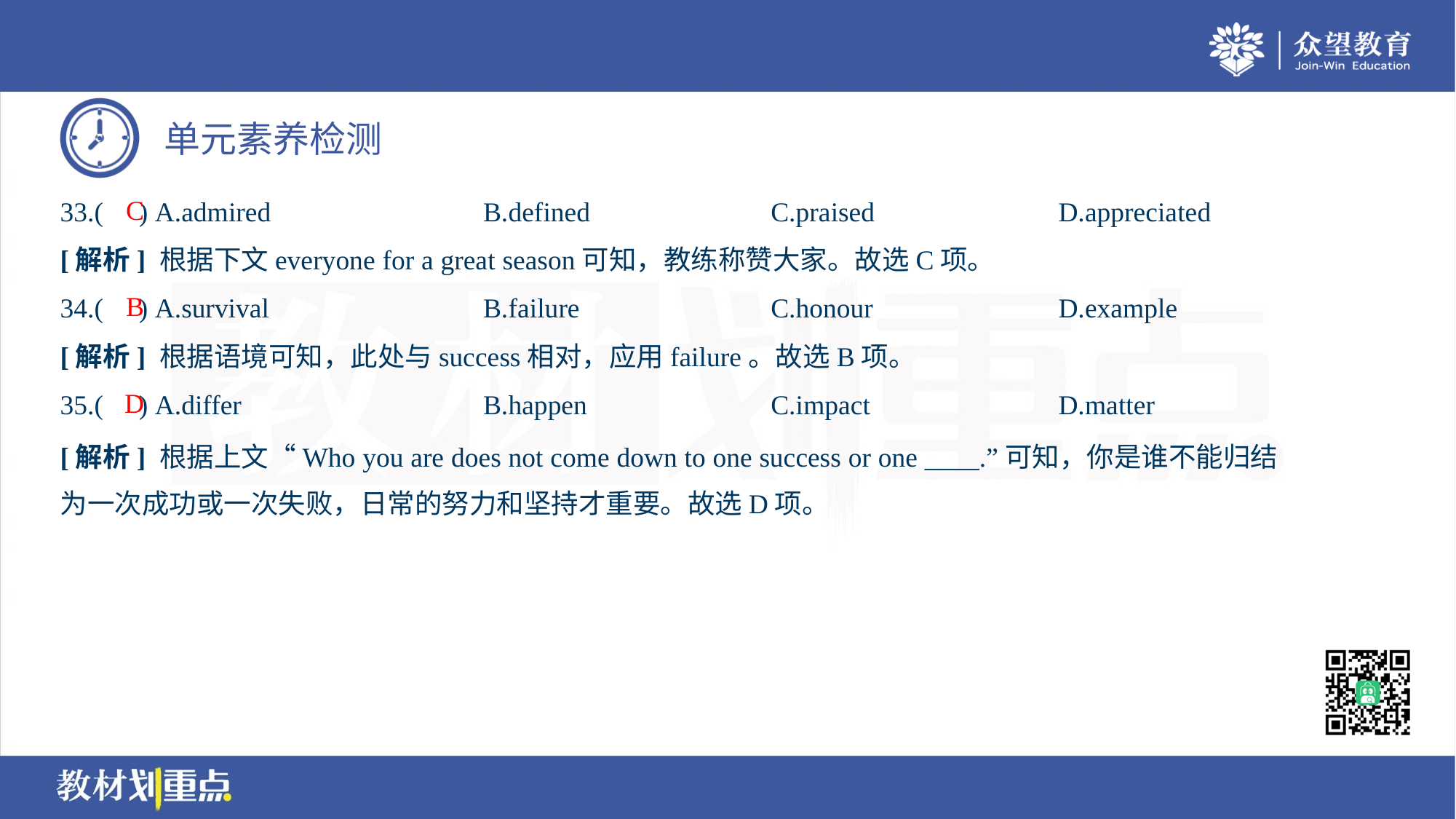

C
33.(     ) A.admired	B.defined	C.praised	D.appreciated
[解析] 根据下文everyone for a great season可知，教练称赞大家。故选C项。
B
34.(     ) A.survival	B.failure	C.honour	D.example
[解析] 根据语境可知，此处与success相对，应用failure。故选B项。
D
35.(     ) A.differ	B.happen	C.impact	D.matter
[解析] 根据上文“Who you are does not come down to one success or one ____.”可知，你是谁不能归结
为一次成功或一次失败，日常的努力和坚持才重要。故选D项。